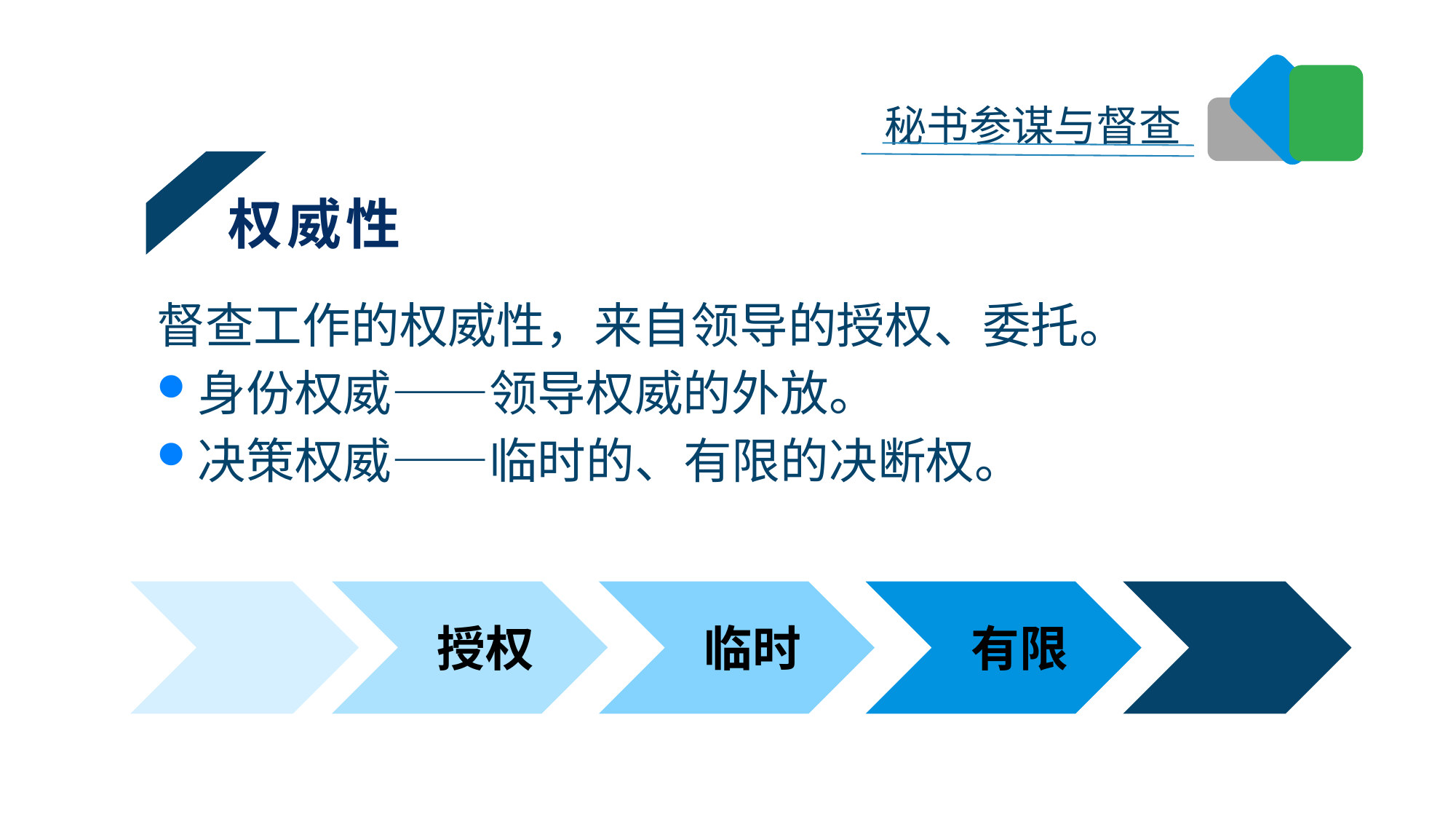

权威性
督查工作的权威性，来自领导的授权、委托。
身份权威——领导权威的外放。
决策权威——临时的、有限的决断权。

授权

临时

有限